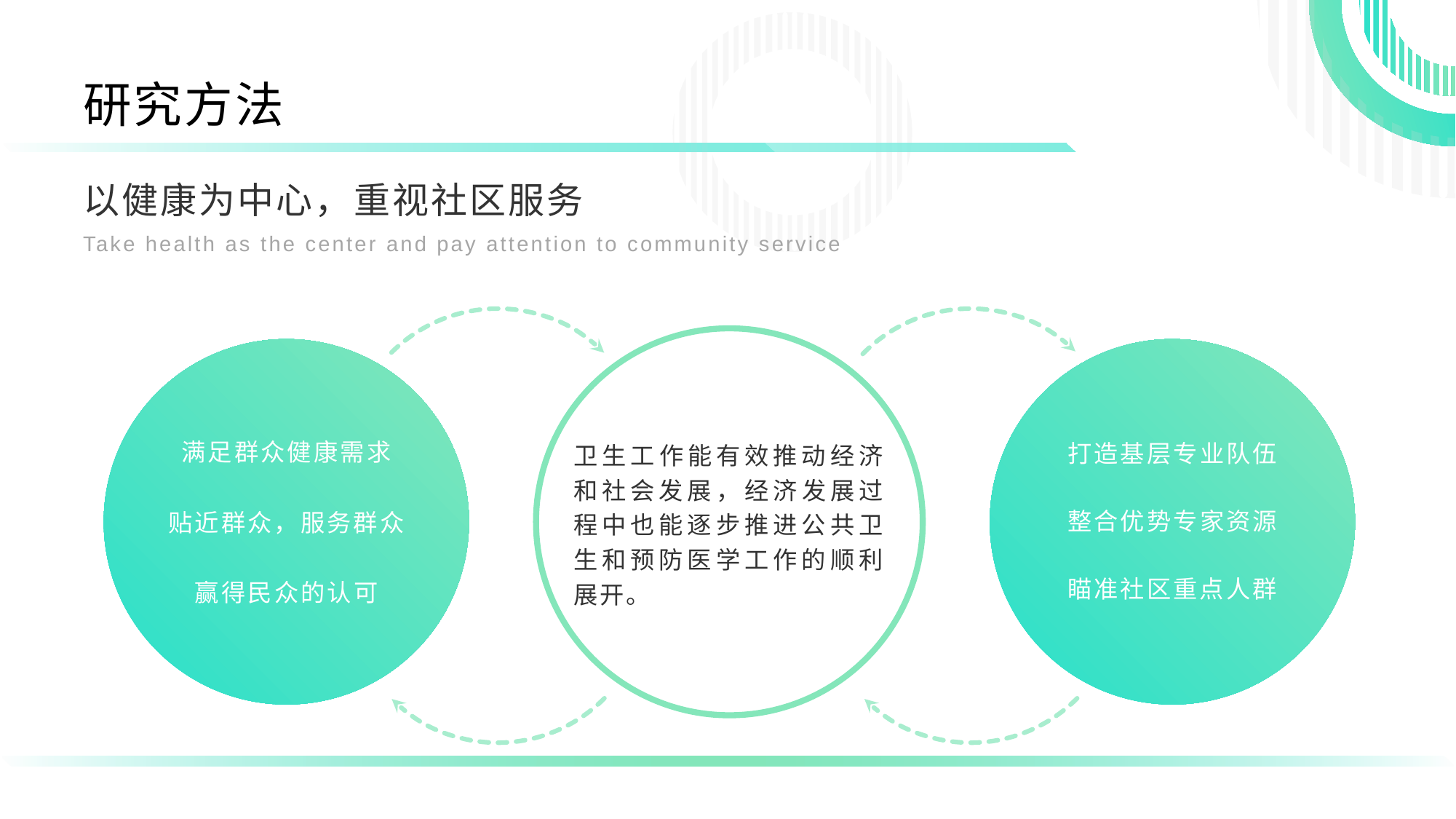

研究方法

以健康为中心，重视社区服务
Take health as the center and pay attention to community service

卫生工作能有效推动经济和社会发展，经济发展过程中也能逐步推进公共卫生和预防医学工作的顺利展开。

满足群众健康需求
贴近群众，服务群众
赢得民众的认可

打造基层专业队伍
整合优势专家资源
瞄准社区重点人群